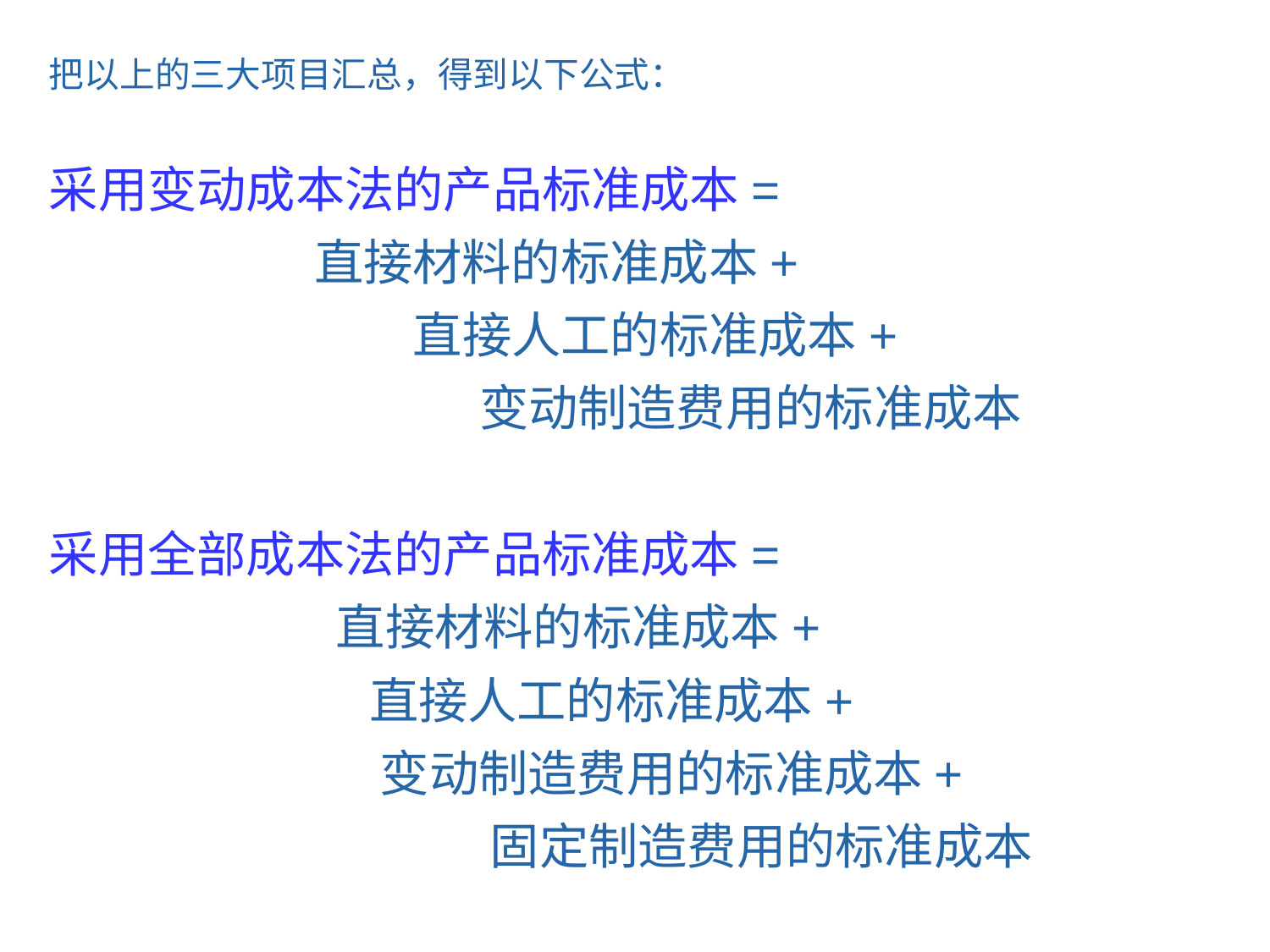

把以上的三大项目汇总，得到以下公式：

采用变动成本法的产品标准成本=
                       直接材料的标准成本+
                                直接人工的标准成本+
                                      变动制造费用的标准成本

采用全部成本法的产品标准成本=
                         直接材料的标准成本+
                            直接人工的标准成本+
                             变动制造费用的标准成本+
                                       固定制造费用的标准成本